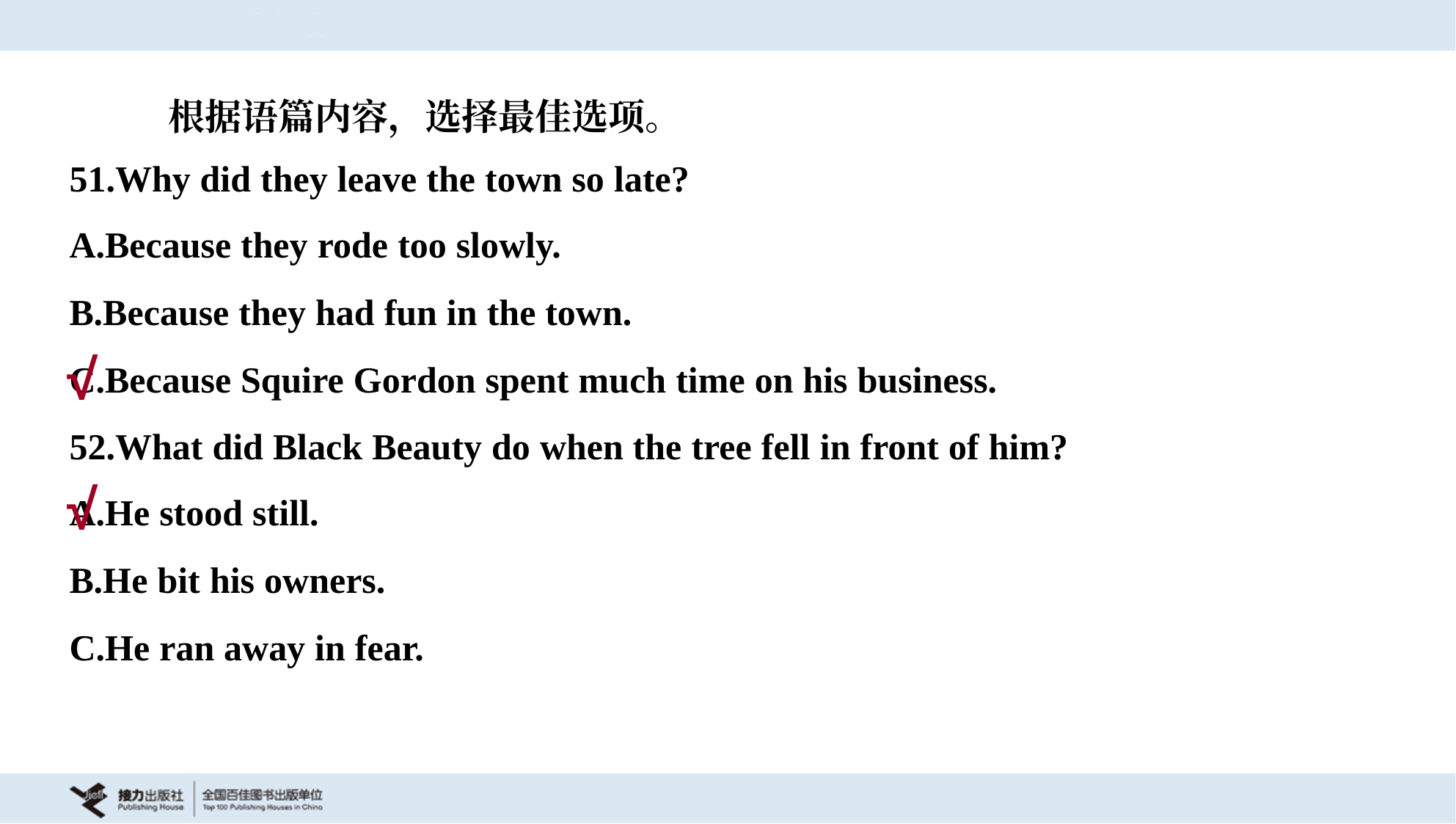

根据语篇内容，选择最佳选项。
51.Why did they leave the town so late?
A.Because they rode too slowly.
B.Because they had fun in the town.
C.Because Squire Gordon spent much time on his business.
√
52.What did Black Beauty do when the tree fell in front of him?
A.He stood still.
B.He bit his owners.
C.He ran away in fear.
√